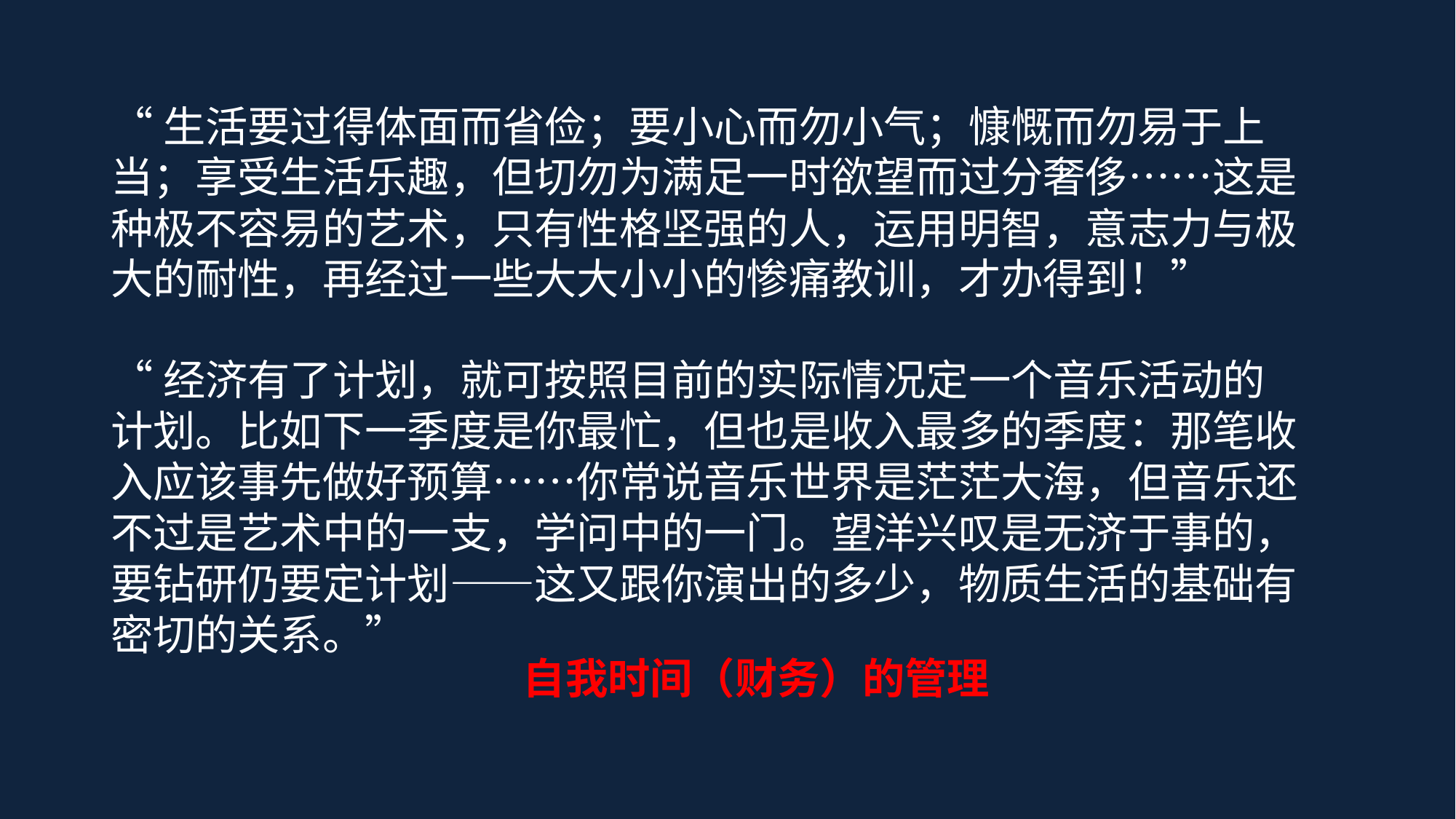

“生活要过得体面而省俭；要小心而勿小气；慷慨而勿易于上当；享受生活乐趣，但切勿为满足一时欲望而过分奢侈……这是种极不容易的艺术，只有性格坚强的人，运用明智，意志力与极大的耐性，再经过一些大大小小的惨痛教训，才办得到！”
“经济有了计划，就可按照目前的实际情况定一个音乐活动的计划。比如下一季度是你最忙，但也是收入最多的季度：那笔收入应该事先做好预算……你常说音乐世界是茫茫大海，但音乐还不过是艺术中的一支，学问中的一门。望洋兴叹是无济于事的，要钻研仍要定计划——这又跟你演出的多少，物质生活的基础有密切的关系。”
自我时间（财务）的管理